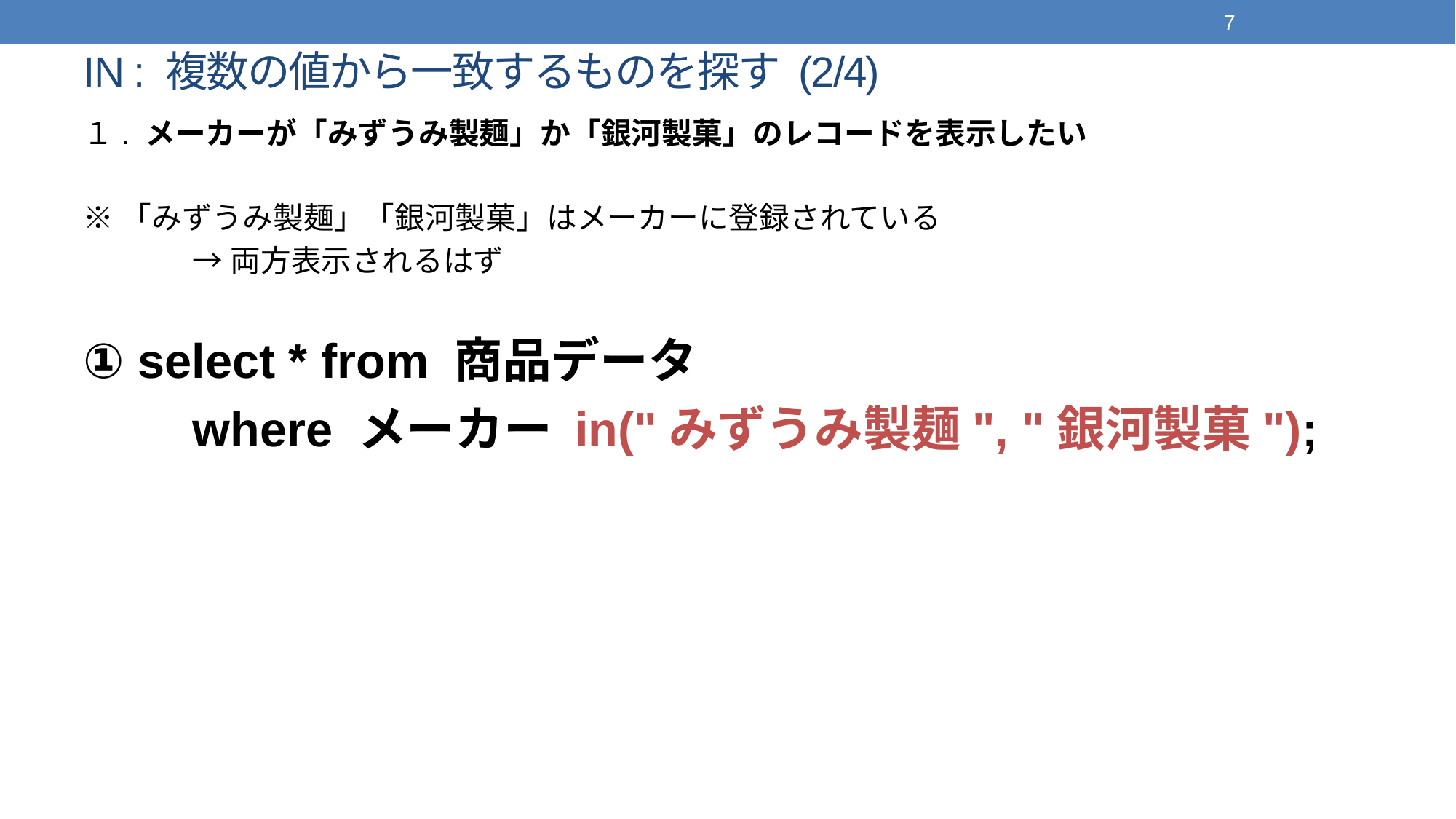

7
# IN : 複数の値から一致するものを探す (2/4)
１. メーカーが「みずうみ製麺」か「銀河製菓」のレコードを表示したい

※「みずうみ製麺」「銀河製菓」はメーカーに登録されている
	→両方表示されるはず

① select * from 商品データ
	where メーカー in("みずうみ製麺", "銀河製菓");